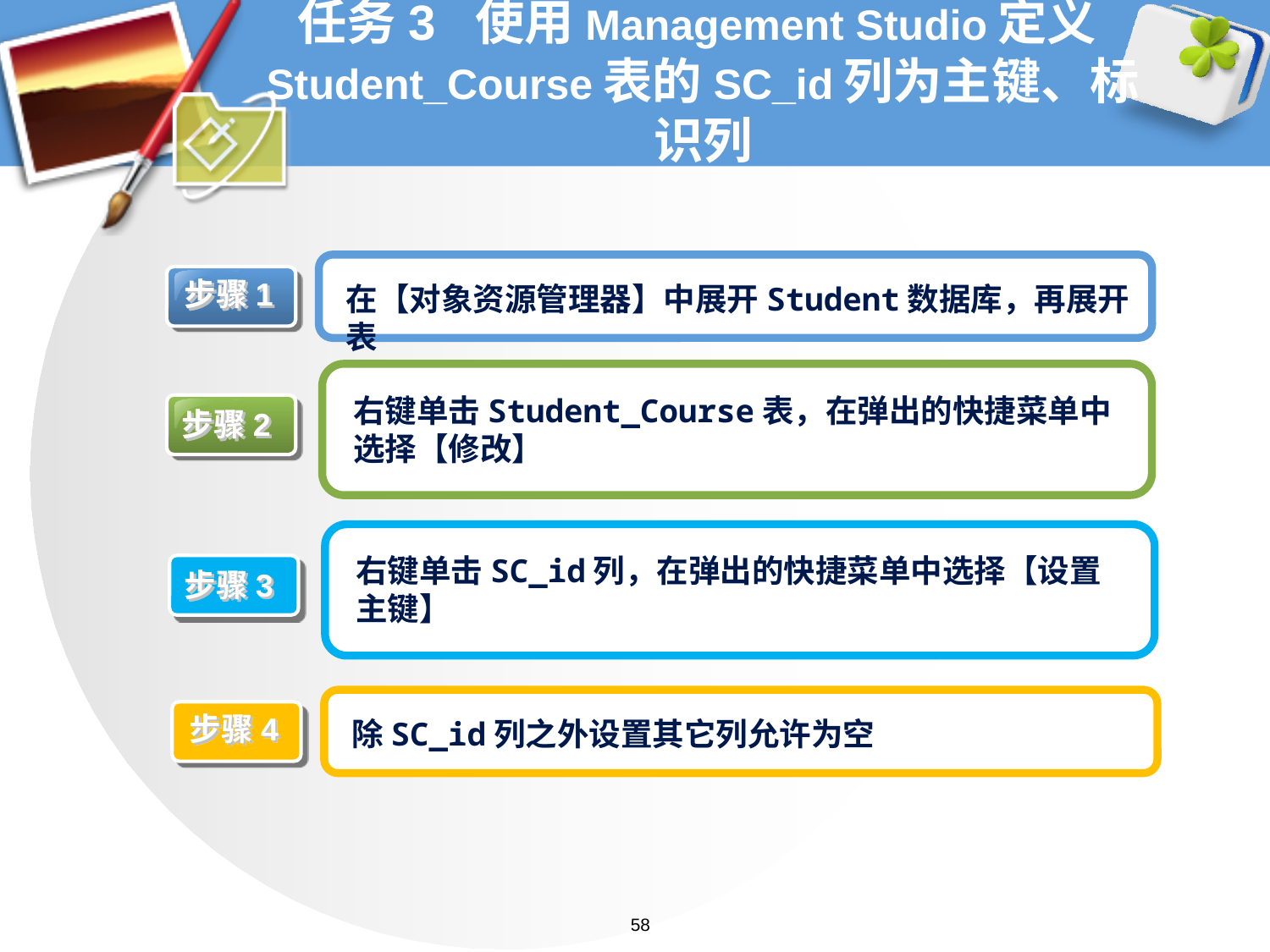

# 任务3  使用Management Studio定义Student_Course表的SC_id列为主键、标识列

步骤1
在【对象资源管理器】中展开Student数据库，再展开表

右键单击Student_Course表，在弹出的快捷菜单中选择【修改】

步骤2

右键单击SC_id列，在弹出的快捷菜单中选择【设置主键】

步骤3

步骤4
除SC_id列之外设置其它列允许为空
58